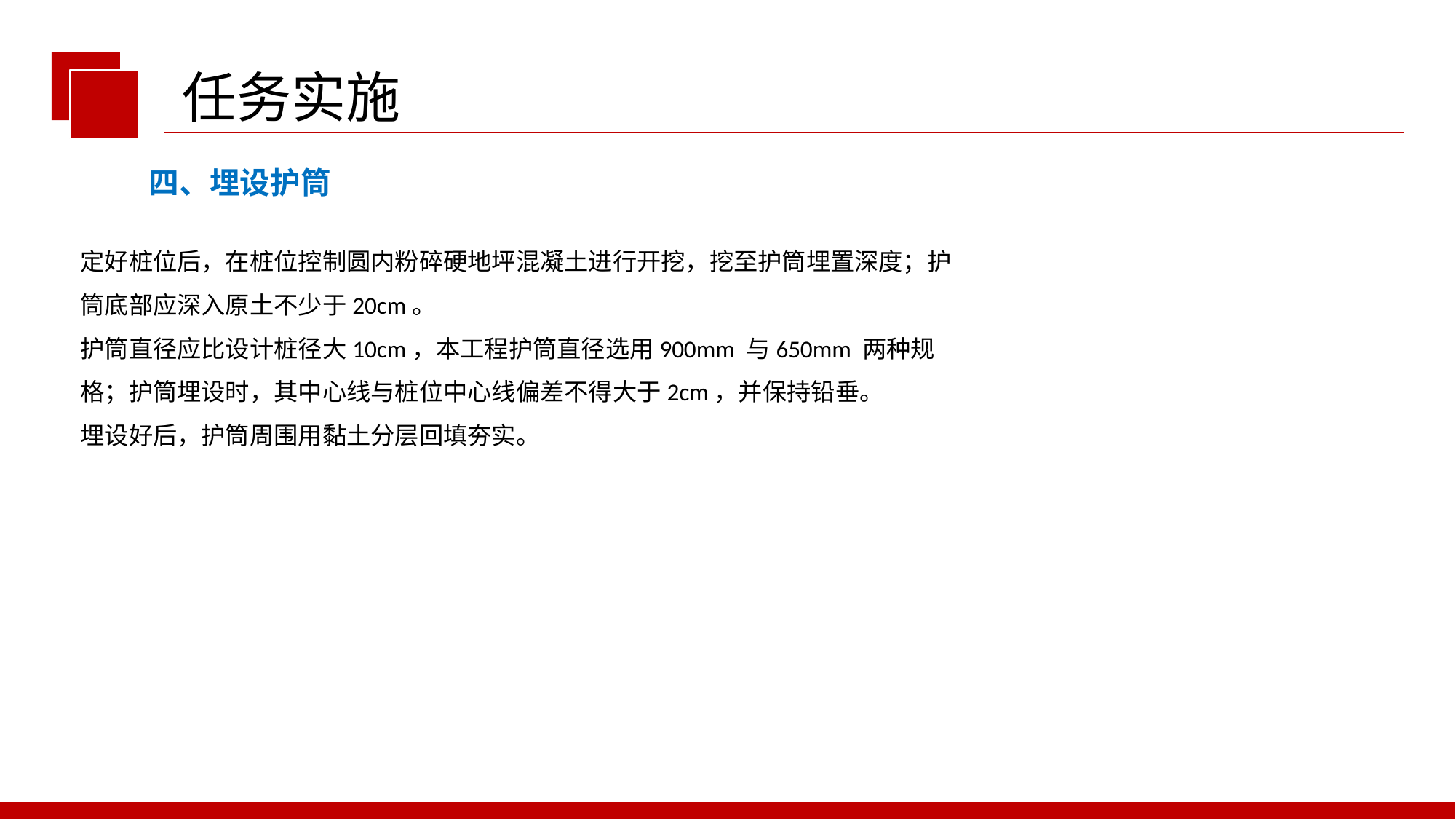

任务实施
四、埋设护筒
定好桩位后，在桩位控制圆内粉碎硬地坪混凝土进行开挖，挖至护筒埋置深度；护
筒底部应深入原土不少于20cm。
护筒直径应比设计桩径大10cm，本工程护筒直径选用900mm 与650mm 两种规
格；护筒埋设时，其中心线与桩位中心线偏差不得大于2cm，并保持铅垂。
埋设好后，护筒周围用黏土分层回填夯实。